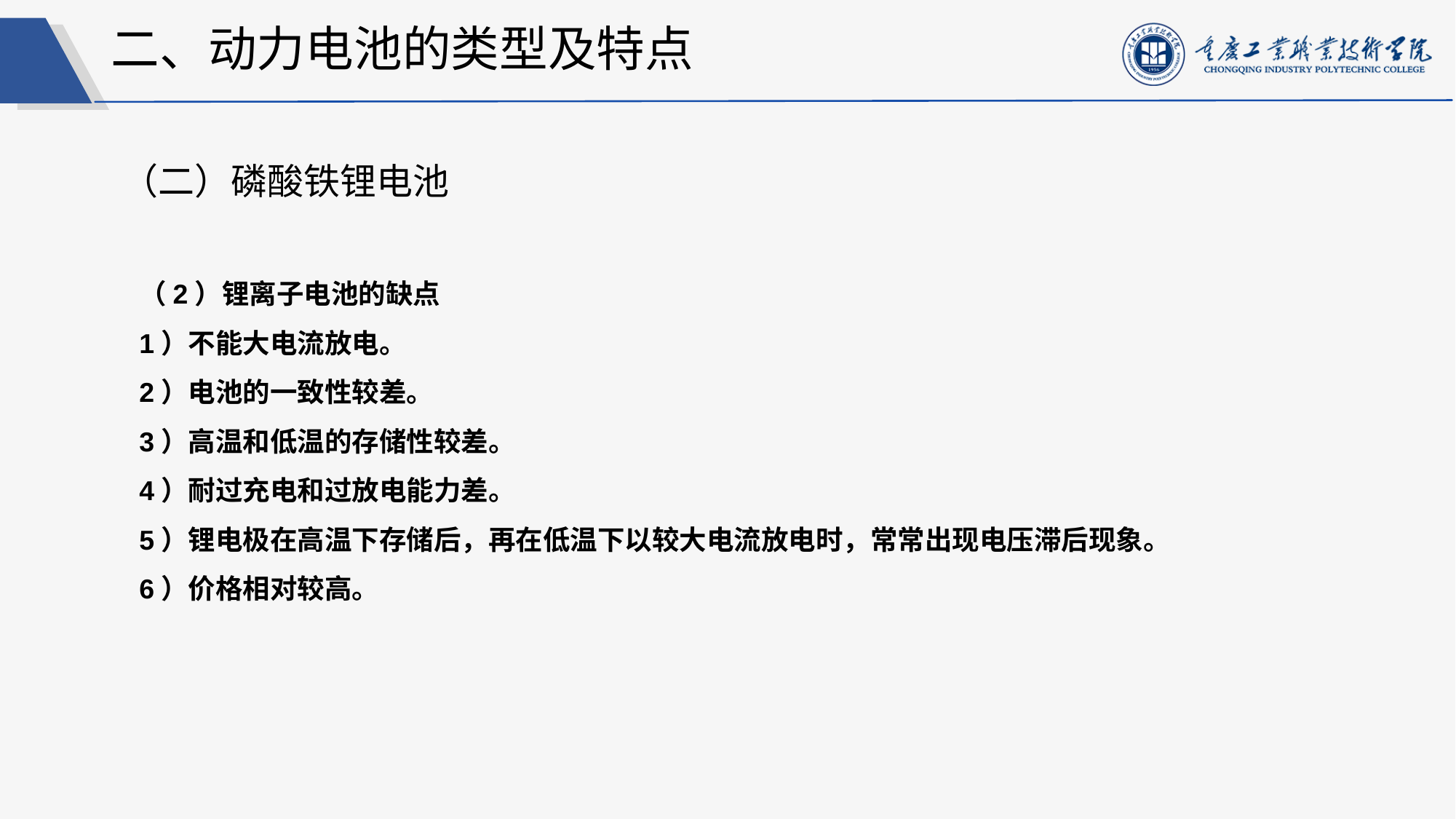

二、动力电池的类型及特点
（二）磷酸铁锂电池
（2）锂离子电池的缺点
1）不能大电流放电。
2）电池的一致性较差。
3）高温和低温的存储性较差。
4）耐过充电和过放电能力差。
5）锂电极在高温下存储后，再在低温下以较大电流放电时，常常出现电压滞后现象。
6）价格相对较高。